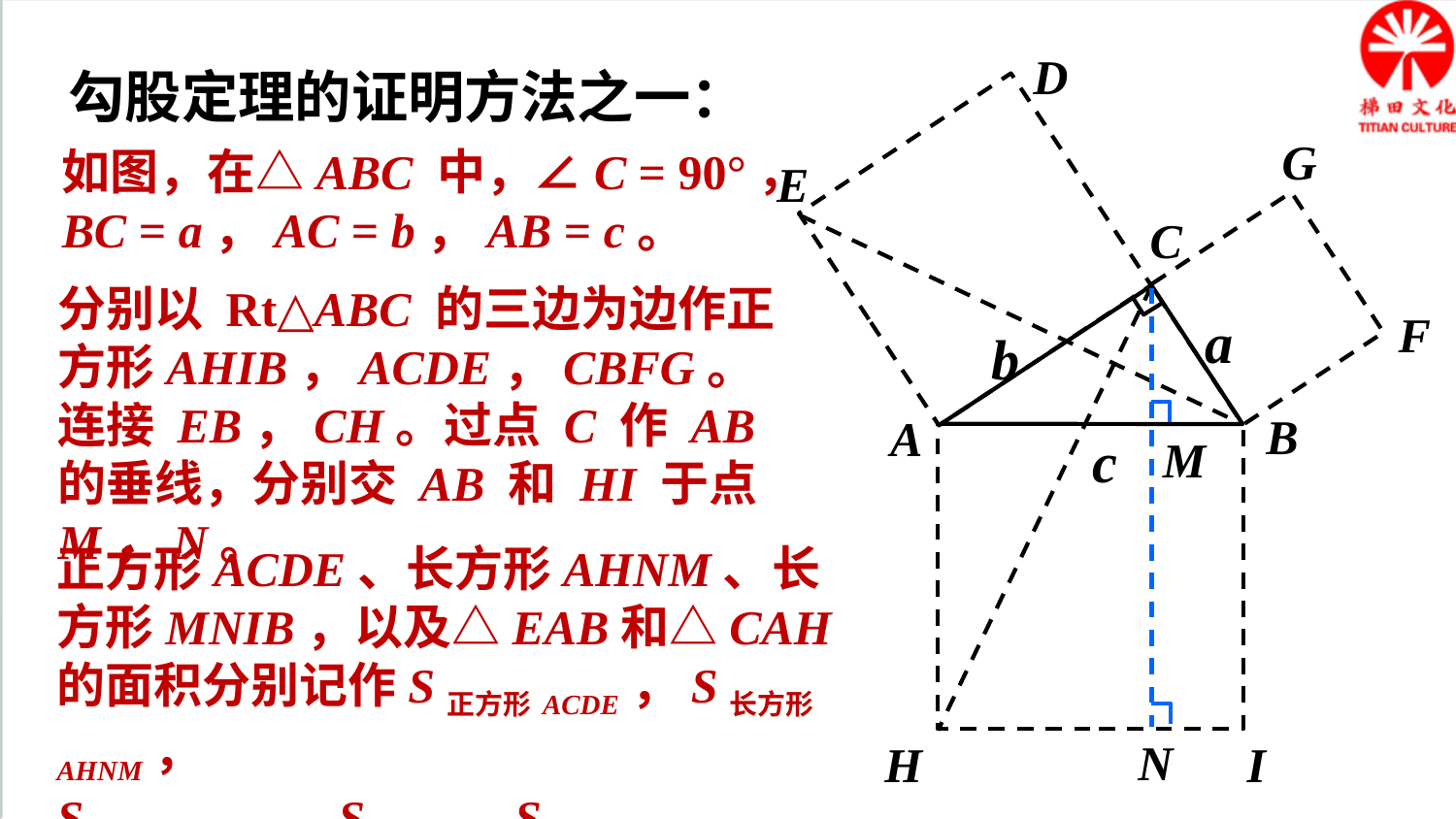

D
勾股定理的证明方法之一：
G

如图，在△ABC 中，∠C = 90°，
BC = a，AC = b，AB = c。
E
C
a
b

B
A
c

分别以 Rt△ABC 的三边为边作正方形AHIB，ACDE，CBFG。 连接 EB，CH。过点 C 作 AB 的垂线，分别交 AB 和 HI 于点 M，N。
F

M

N

正方形ACDE、长方形AHNM、长方形MNIB，以及△EAB和△CAH的面积分别记作S正方形ACDE，S长方形AHNM，
S长方形MNIB，S△EAB，S△CAH。
H
I